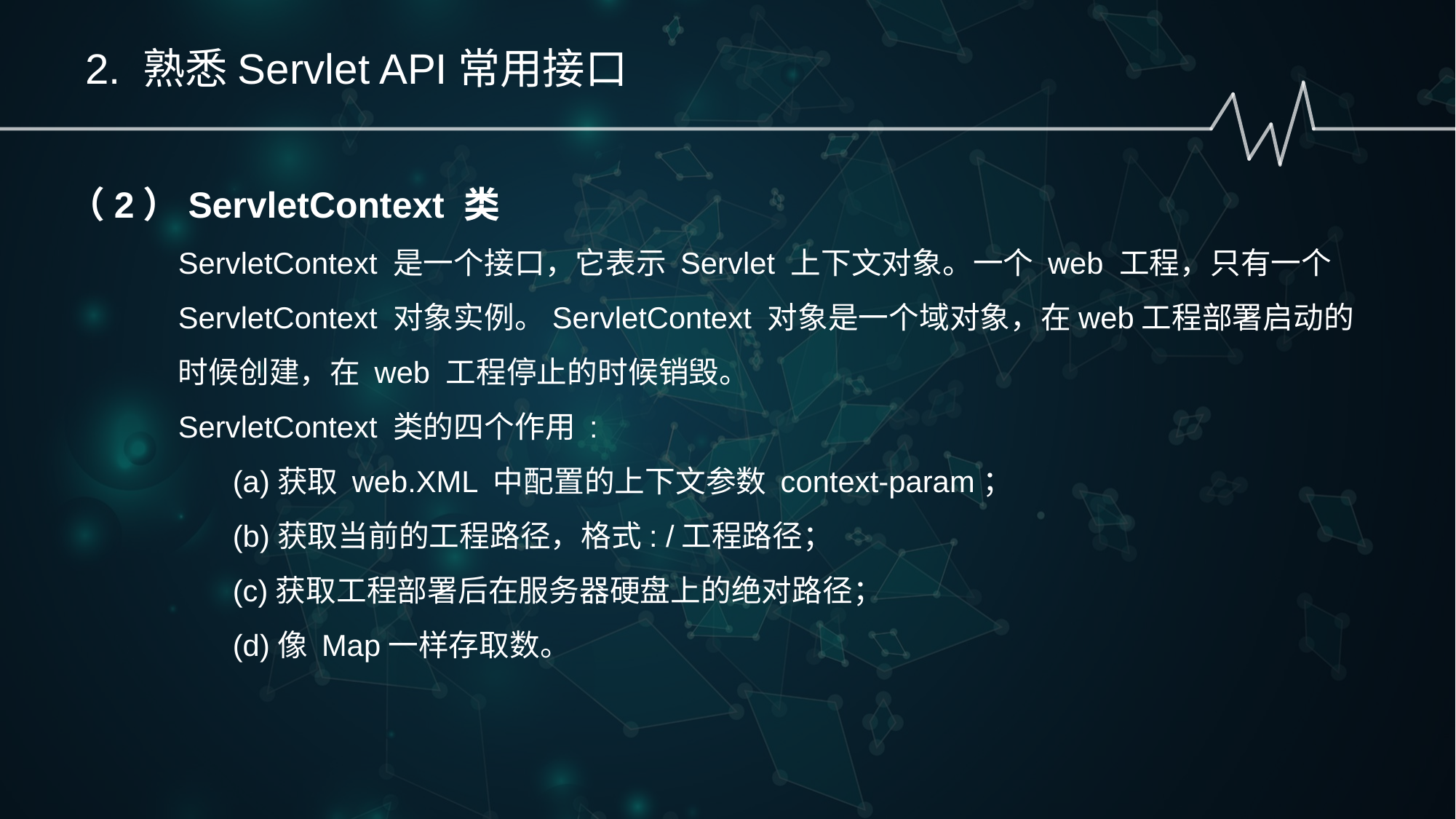

2. 熟悉Servlet API常用接口
（2）ServletContext 类
ServletContext 是一个接口，它表示 Servlet 上下文对象。一个 web 工程，只有一个 ServletContext 对象实例。ServletContext 对象是一个域对象，在web工程部署启动的时候创建，在 web 工程停止的时候销毁。
ServletContext 类的四个作用 :
(a)获取 web.XML 中配置的上下文参数 context-param；
(b)获取当前的工程路径，格式: /工程路径；
(c)获取工程部署后在服务器硬盘上的绝对路径；
(d)像 Map一样存取数。